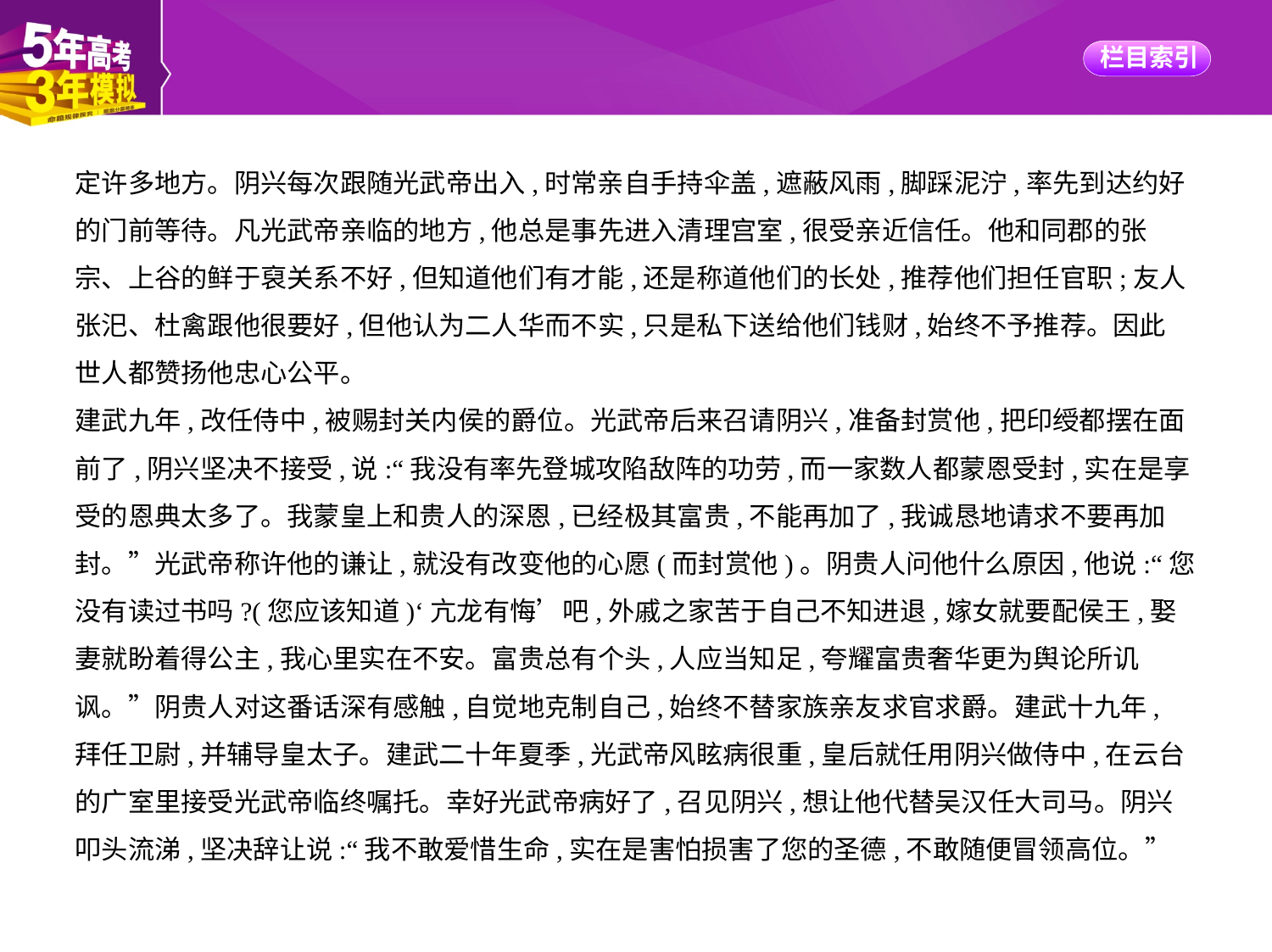

定许多地方。阴兴每次跟随光武帝出入,时常亲自手持伞盖,遮蔽风雨,脚踩泥泞,率先到达约好
的门前等待。凡光武帝亲临的地方,他总是事先进入清理宫室,很受亲近信任。他和同郡的张
宗、上谷的鲜于裒关系不好,但知道他们有才能,还是称道他们的长处,推荐他们担任官职;友人
张汜、杜禽跟他很要好,但他认为二人华而不实,只是私下送给他们钱财,始终不予推荐。因此
世人都赞扬他忠心公平。
建武九年,改任侍中,被赐封关内侯的爵位。光武帝后来召请阴兴,准备封赏他,把印绶都摆在面
前了,阴兴坚决不接受,说:“我没有率先登城攻陷敌阵的功劳,而一家数人都蒙恩受封,实在是享
受的恩典太多了。我蒙皇上和贵人的深恩,已经极其富贵,不能再加了,我诚恳地请求不要再加
封。”光武帝称许他的谦让,就没有改变他的心愿(而封赏他)。阴贵人问他什么原因,他说:“您
没有读过书吗?(您应该知道)‘亢龙有悔’吧,外戚之家苦于自己不知进退,嫁女就要配侯王,娶
妻就盼着得公主,我心里实在不安。富贵总有个头,人应当知足,夸耀富贵奢华更为舆论所讥
讽。”阴贵人对这番话深有感触,自觉地克制自己,始终不替家族亲友求官求爵。建武十九年,
拜任卫尉,并辅导皇太子。建武二十年夏季,光武帝风眩病很重,皇后就任用阴兴做侍中,在云台
的广室里接受光武帝临终嘱托。幸好光武帝病好了,召见阴兴,想让他代替吴汉任大司马。阴兴
叩头流涕,坚决辞让说:“我不敢爱惜生命,实在是害怕损害了您的圣德,不敢随便冒领高位。”